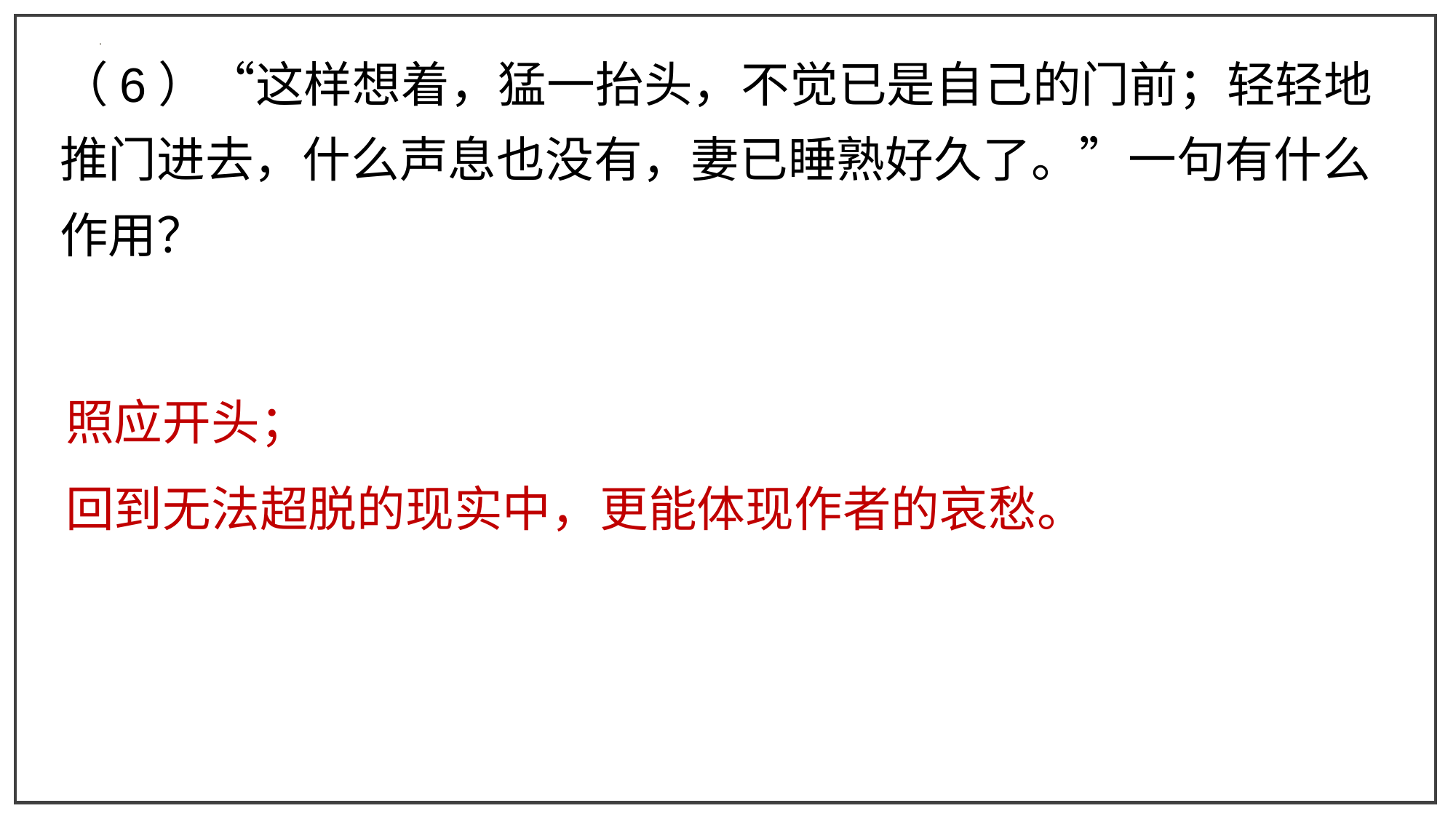

（6）“这样想着，猛一抬头，不觉已是自己的门前；轻轻地推门进去，什么声息也没有，妻已睡熟好久了。”一句有什么作用？
照应开头；
回到无法超脱的现实中，更能体现作者的哀愁。